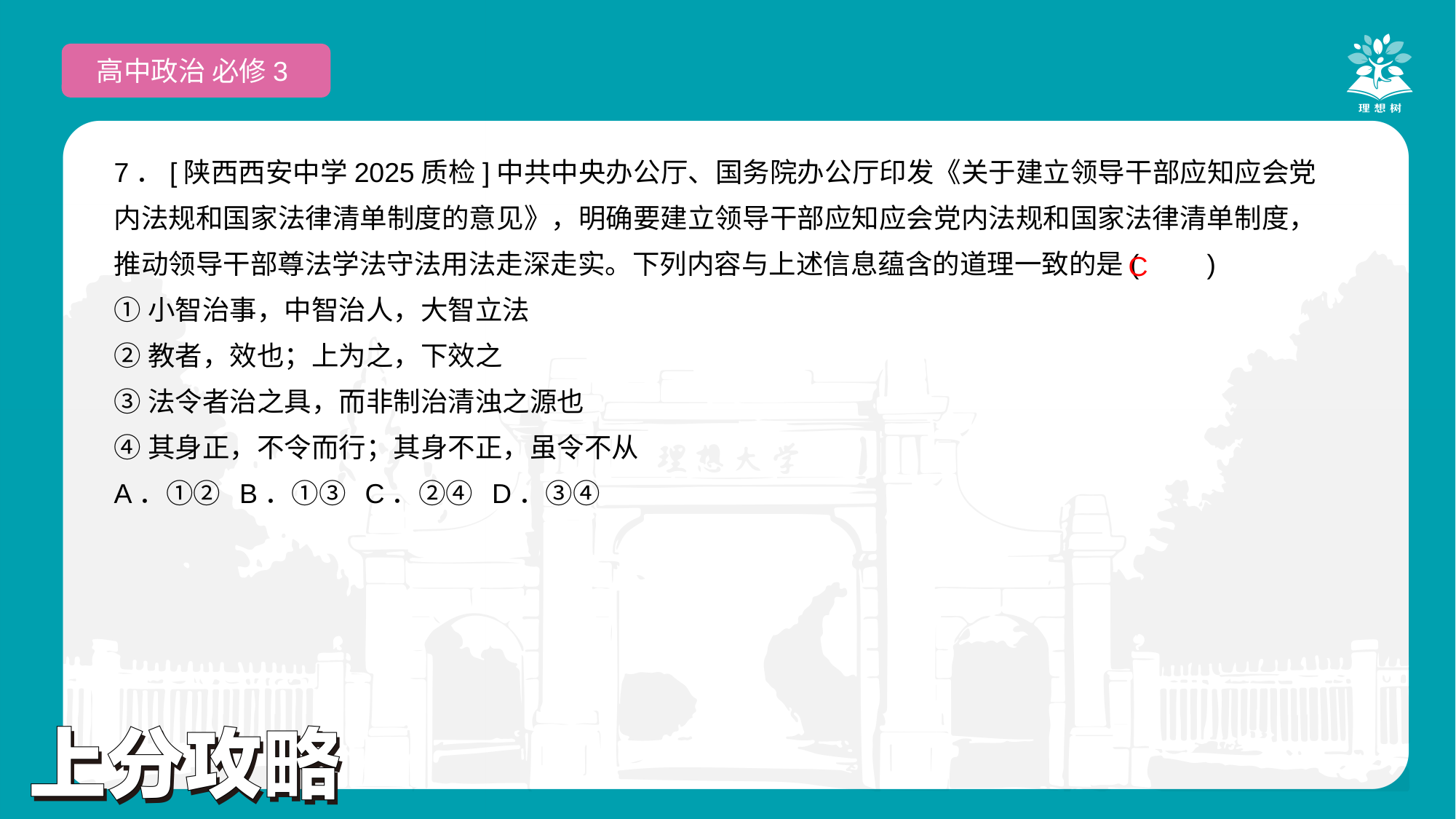

高中政治 必修3
7．[陕西西安中学2025质检]中共中央办公厅、国务院办公厅印发《关于建立领导干部应知应会党内法规和国家法律清单制度的意见》，明确要建立领导干部应知应会党内法规和国家法律清单制度，推动领导干部尊法学法守法用法走深走实。下列内容与上述信息蕴含的道理一致的是(　　)
①小智治事，中智治人，大智立法
②教者，效也；上为之，下效之
③法令者治之具，而非制治清浊之源也
④其身正，不令而行；其身不正，虽令不从
A．①②  B．①③  C．②④  D．③④
C